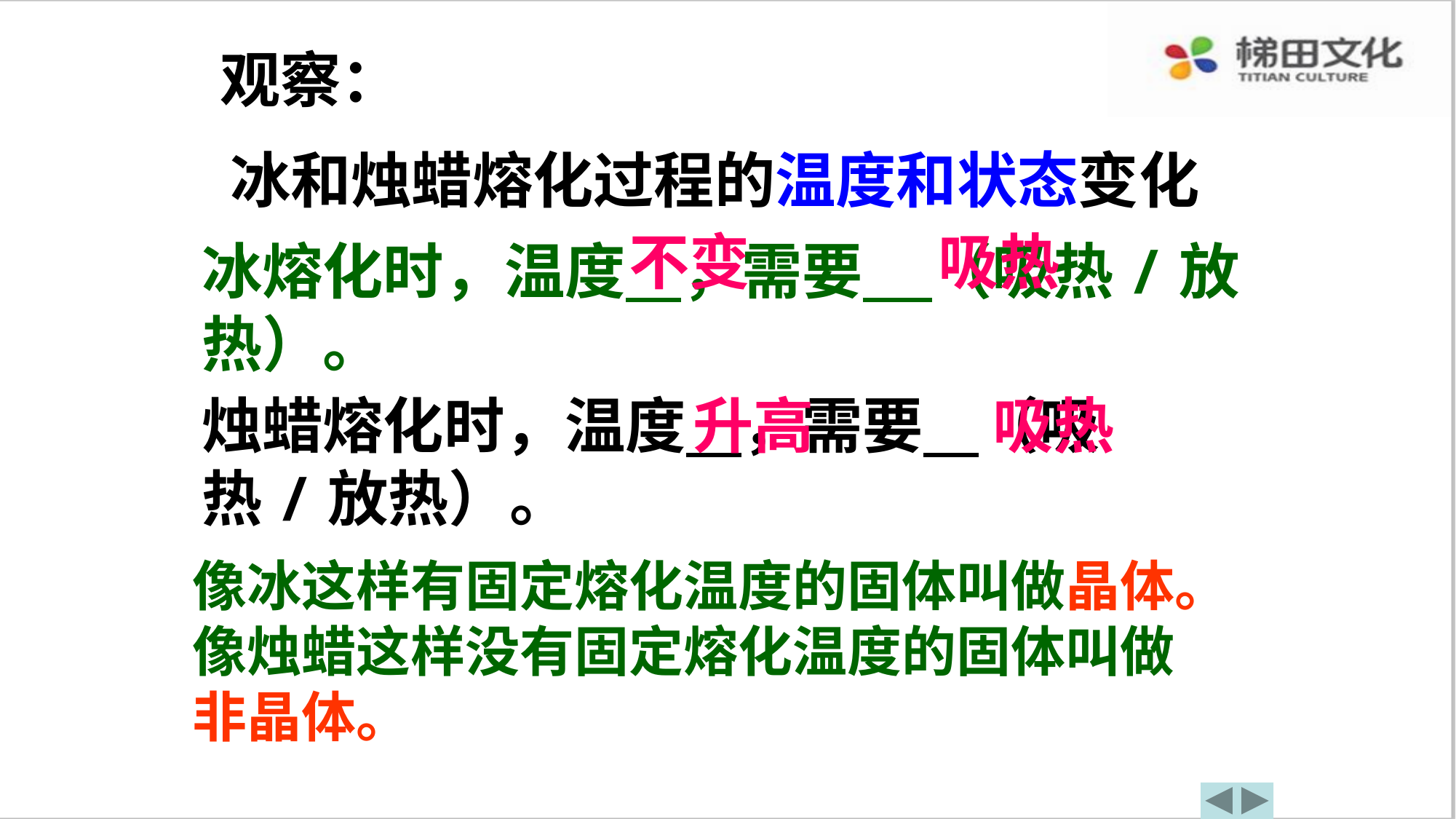

观察：
 冰和烛蜡熔化过程的温度和状态变化

不变
吸热
冰熔化时，温度    ，需要     （吸热/放热）。
烛蜡熔化时，温度    ，需要    （吸热/放热）。
升高
吸热
像冰这样有固定熔化温度的固体叫做晶体。
像烛蜡这样没有固定熔化温度的固体叫做非晶体。